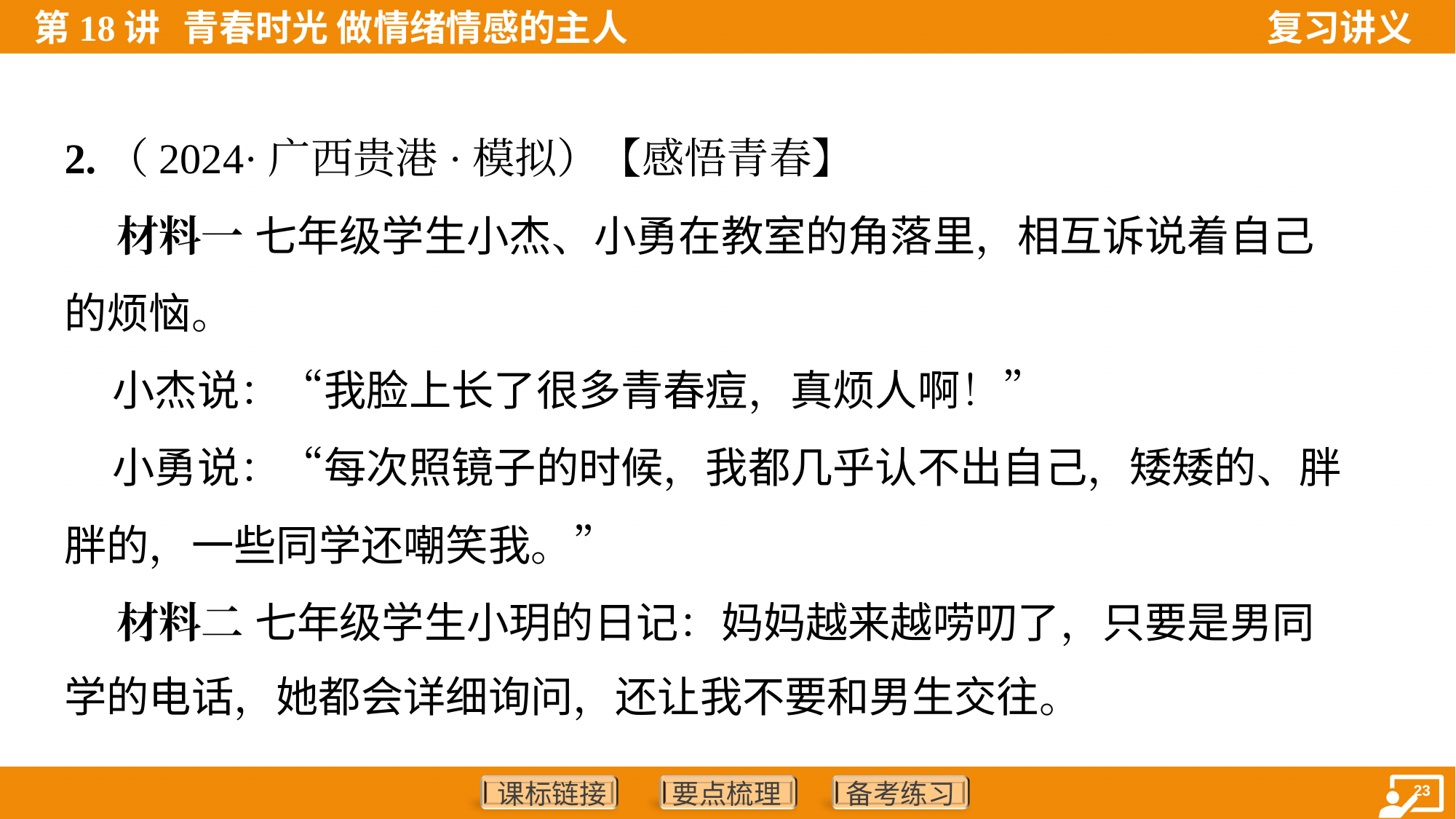

2.（2024·广西贵港·模拟）【感悟青春】
    材料一 七年级学生小杰、小勇在教室的角落里，相互诉说着自己
的烦恼。
    小杰说：“我脸上长了很多青春痘，真烦人啊！”
    小勇说：“每次照镜子的时候，我都几乎认不出自己，矮矮的、胖
胖的，一些同学还嘲笑我。”
    材料二 七年级学生小玥的日记：妈妈越来越唠叨了，只要是男同
学的电话，她都会详细询问，还让我不要和男生交往。